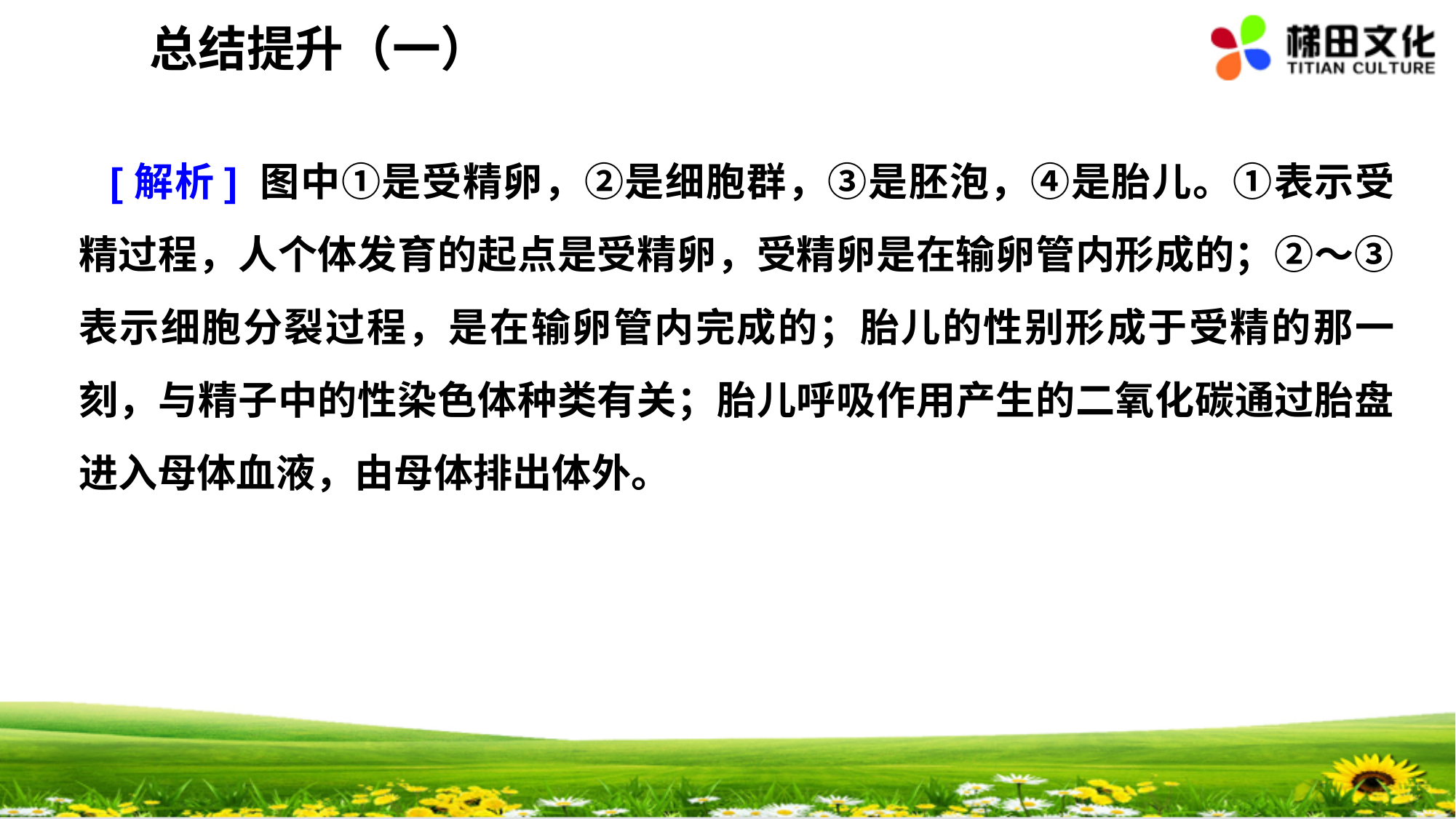

总结提升（一）
[解析] 图中①是受精卵，②是细胞群，③是胚泡，④是胎儿。①表示受精过程，人个体发育的起点是受精卵，受精卵是在输卵管内形成的；②～③表示细胞分裂过程，是在输卵管内完成的；胎儿的性别形成于受精的那一刻，与精子中的性染色体种类有关；胎儿呼吸作用产生的二氧化碳通过胎盘进入母体血液，由母体排出体外。